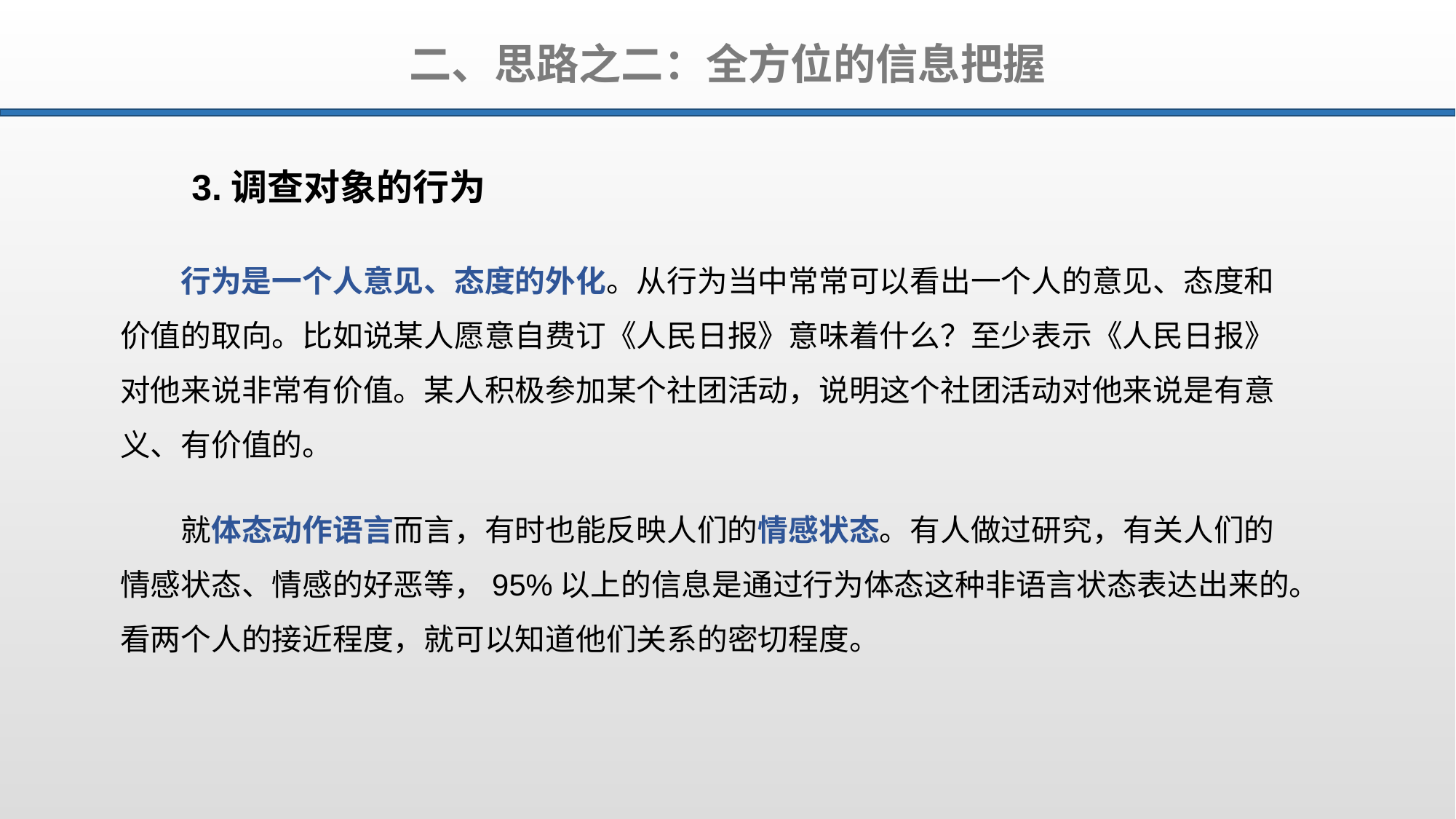

二、思路之二：全方位的信息把握

3.调查对象的行为
行为是一个人意见、态度的外化。从行为当中常常可以看出一个人的意见、态度和价值的取向。比如说某人愿意自费订《人民日报》意味着什么？至少表示《人民日报》对他来说非常有价值。某人积极参加某个社团活动，说明这个社团活动对他来说是有意义、有价值的。
就体态动作语言而言，有时也能反映人们的情感状态。有人做过研究，有关人们的情感状态、情感的好恶等，95%以上的信息是通过行为体态这种非语言状态表达出来的。看两个人的接近程度，就可以知道他们关系的密切程度。